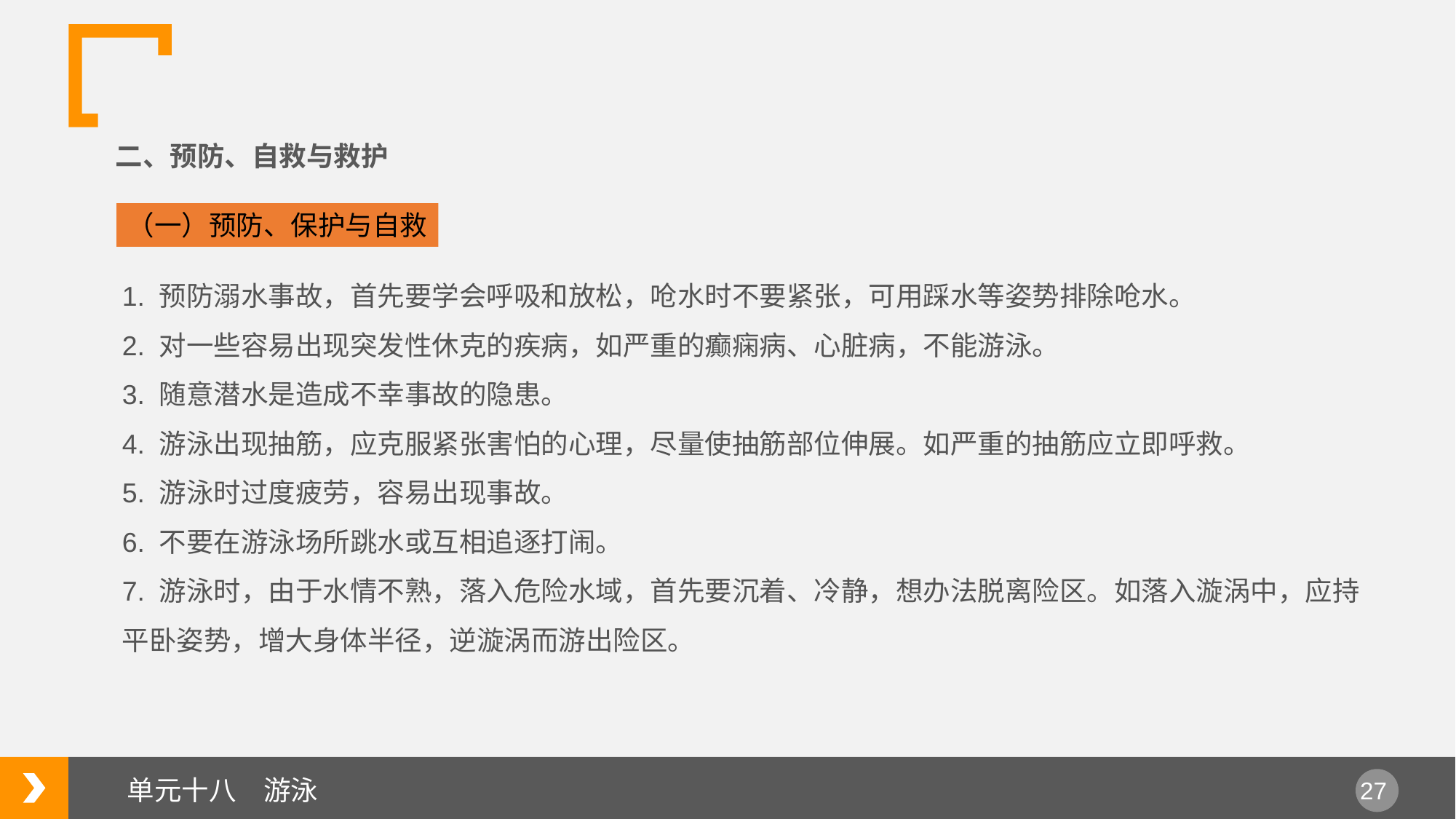

二、预防、自救与救护
（一）预防、保护与自救
1. 预防溺水事故，首先要学会呼吸和放松，呛水时不要紧张，可用踩水等姿势排除呛水。
2. 对一些容易出现突发性休克的疾病，如严重的癫痫病、心脏病，不能游泳。
3. 随意潜水是造成不幸事故的隐患。
4. 游泳出现抽筋，应克服紧张害怕的心理，尽量使抽筋部位伸展。如严重的抽筋应立即呼救。
5. 游泳时过度疲劳，容易出现事故。
6. 不要在游泳场所跳水或互相追逐打闹。
7. 游泳时，由于水情不熟，落入危险水域，首先要沉着、冷静，想办法脱离险区。如落入漩涡中，应持平卧姿势，增大身体半径，逆漩涡而游出险区。
单元十八　游泳